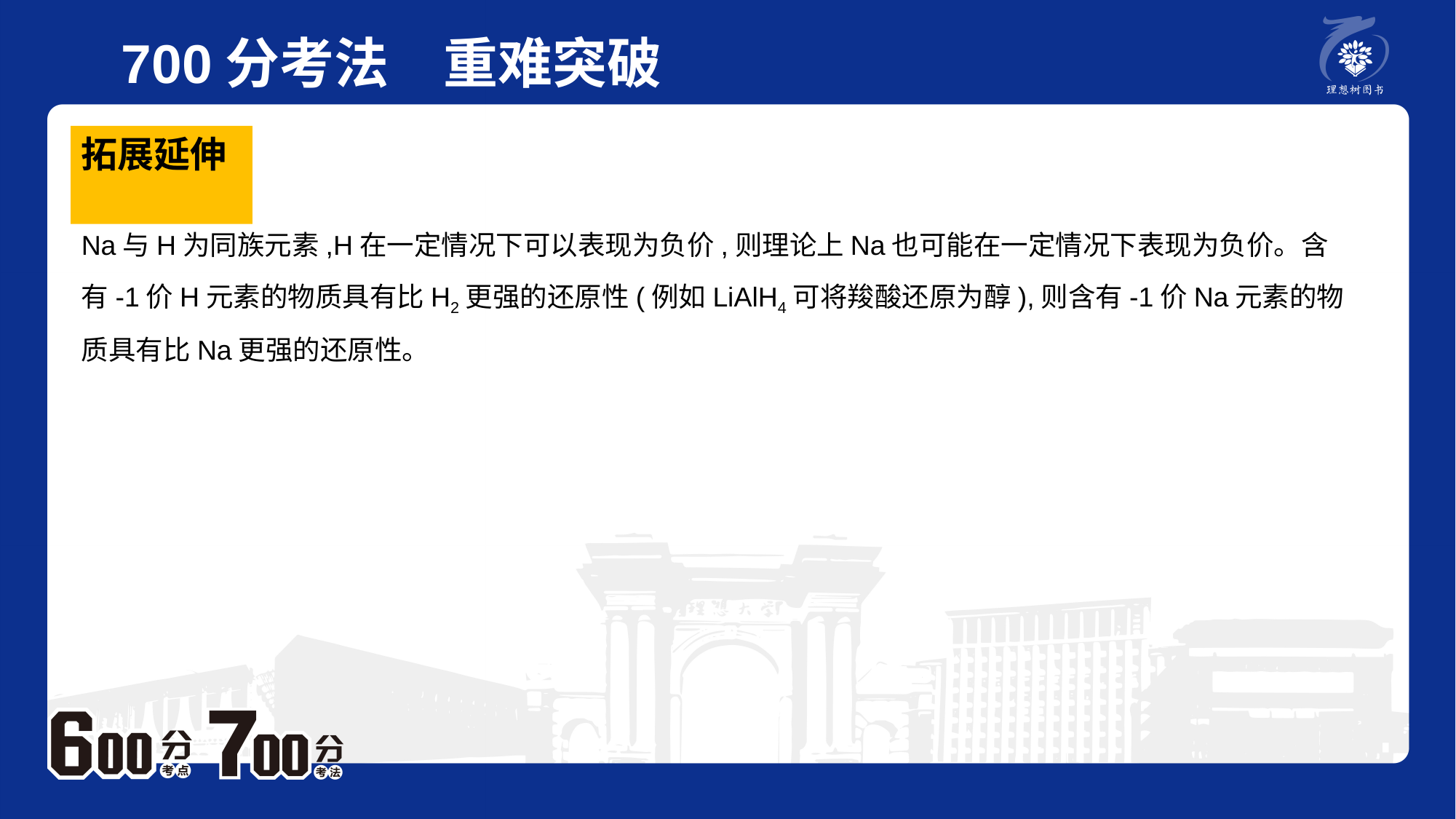

700分考法　重难突破
拓展延伸
Na与H为同族元素,H在一定情况下可以表现为负价,则理论上Na也可能在一定情况下表现为负价。含有-1价H元素的物质具有比H2更强的还原性(例如LiAlH4可将羧酸还原为醇),则含有-1价Na元素的物质具有比Na更强的还原性。